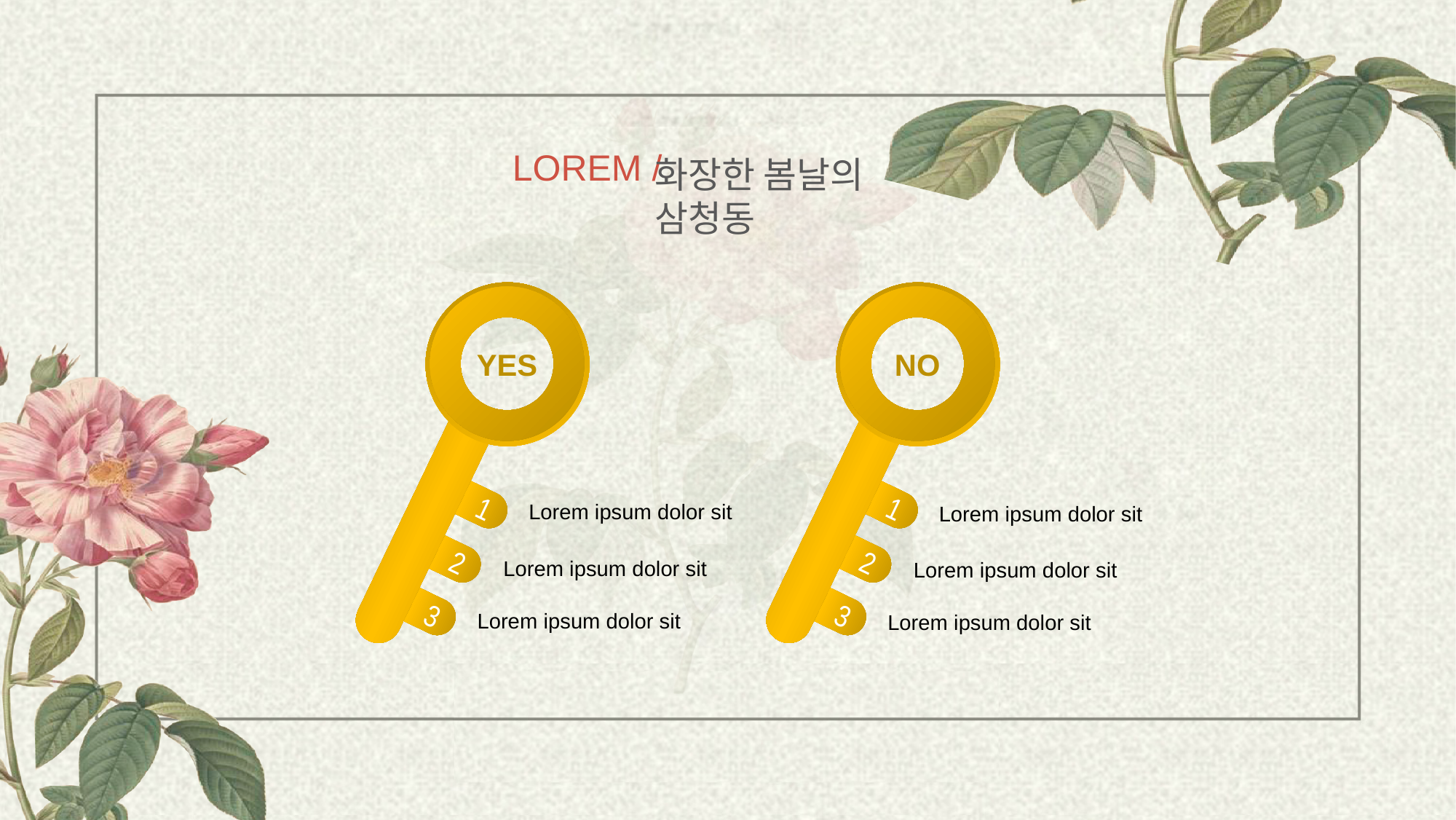

LOREM /
화장한 봄날의 삼청동

YES
NO

1
1
Lorem ipsum dolor sit
Lorem ipsum dolor sit
2
2
Lorem ipsum dolor sit
Lorem ipsum dolor sit
3
3
Lorem ipsum dolor sit
Lorem ipsum dolor sit